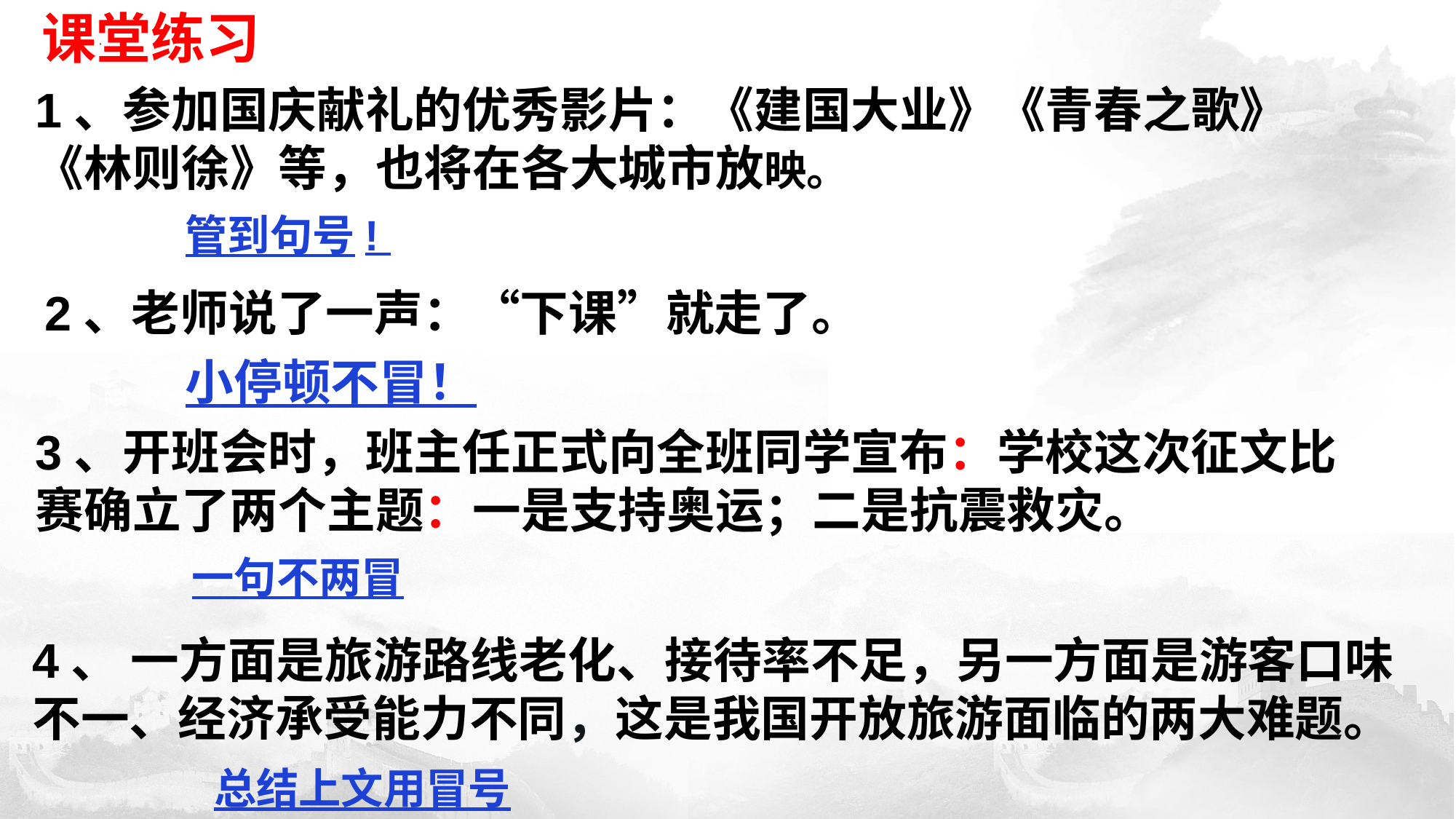

课堂练习
1、参加国庆献礼的优秀影片：《建国大业》《青春之歌》《林则徐》等，也将在各大城市放映。
管到句号!
2、老师说了一声：“下课”就走了。
小停顿不冒！
3、开班会时，班主任正式向全班同学宣布：学校这次征文比赛确立了两个主题：一是支持奥运；二是抗震救灾。
一句不两冒
4、 一方面是旅游路线老化、接待率不足，另一方面是游客口味不一、经济承受能力不同，这是我国开放旅游面临的两大难题。
总结上文用冒号